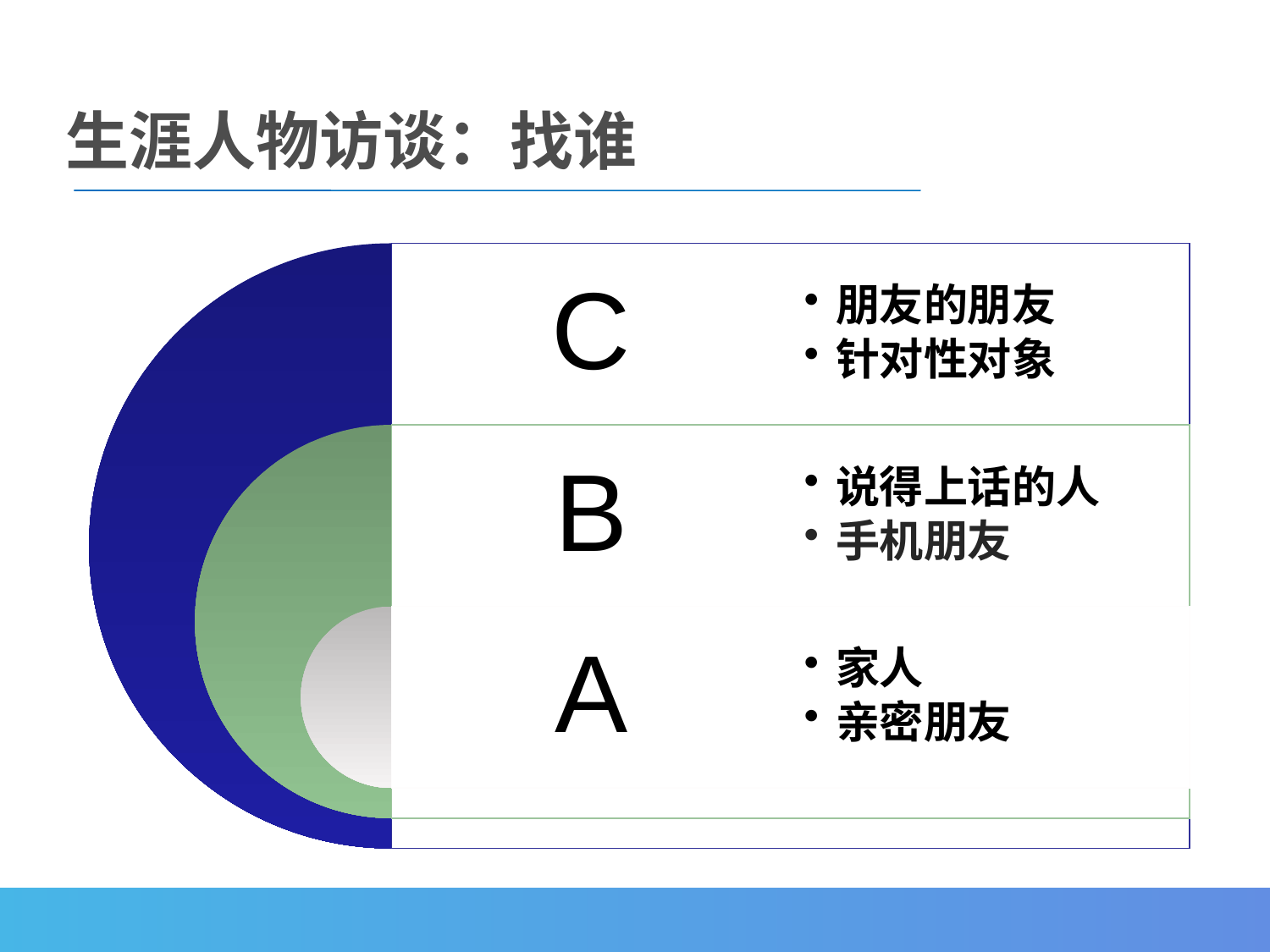

生涯人物访谈：找谁

C

朋友的朋友
针对性对象

B

说得上话的人
手机朋友

A

家人
亲密朋友